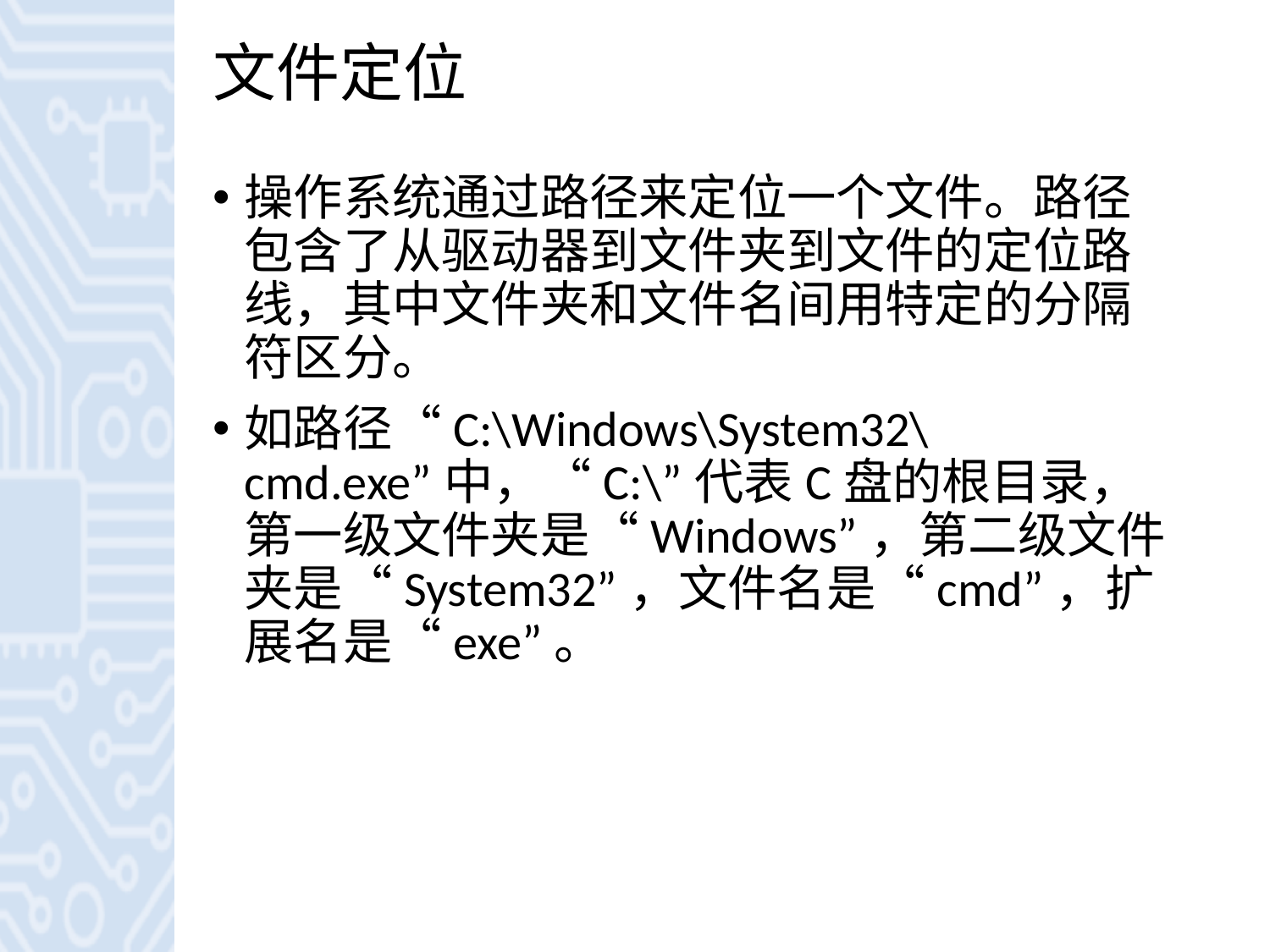

# 文件定位
操作系统通过路径来定位一个文件。路径包含了从驱动器到文件夹到文件的定位路线，其中文件夹和文件名间用特定的分隔符区分。
如路径“C:\Windows\System32\cmd.exe”中，“C:\”代表C盘的根目录，第一级文件夹是“Windows”，第二级文件夹是“System32”，文件名是“cmd”，扩展名是“exe”。